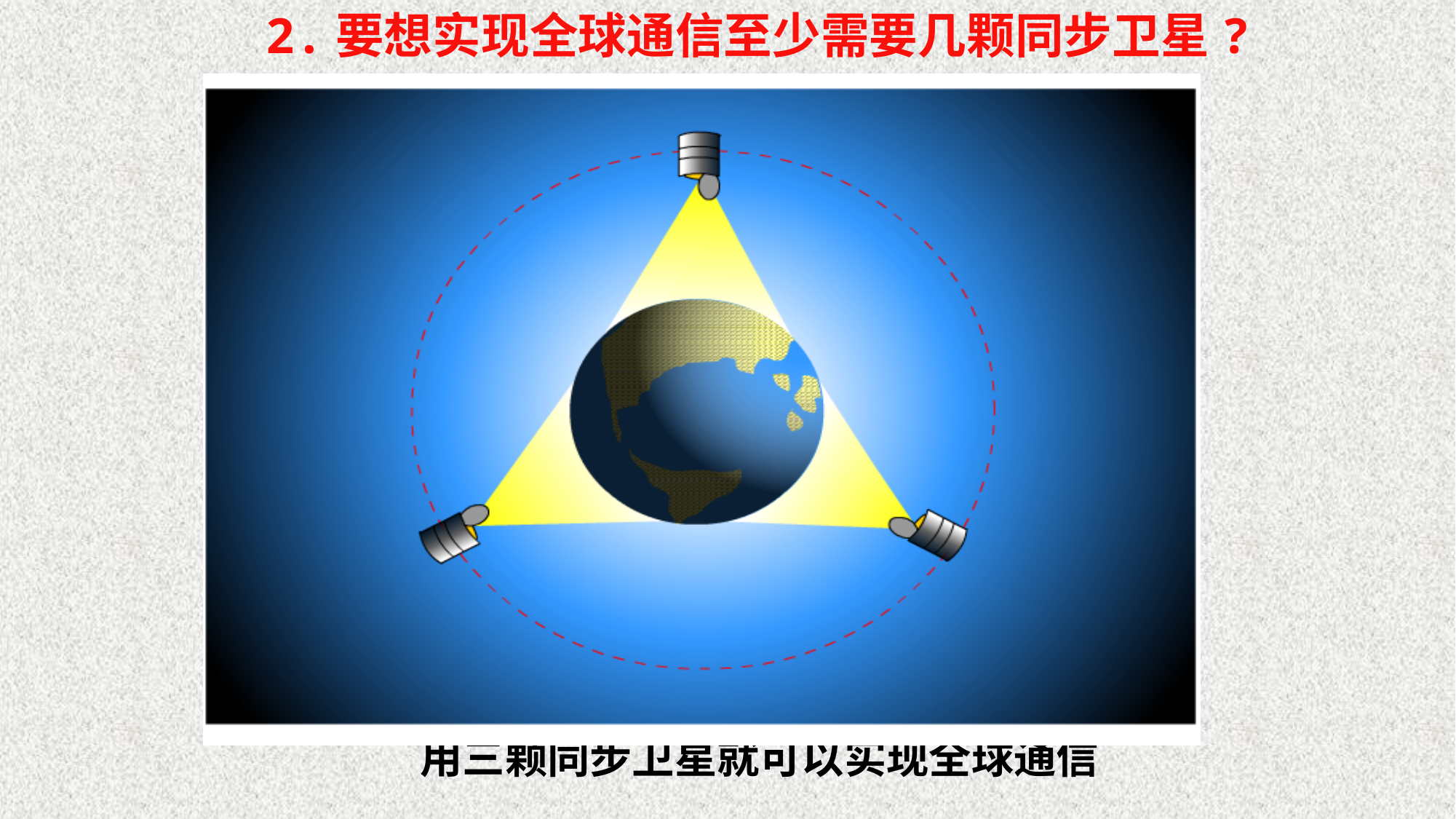

2.要想实现全球通信至少需要几颗同步卫星?
用三颗同步卫星就可以实现全球通信